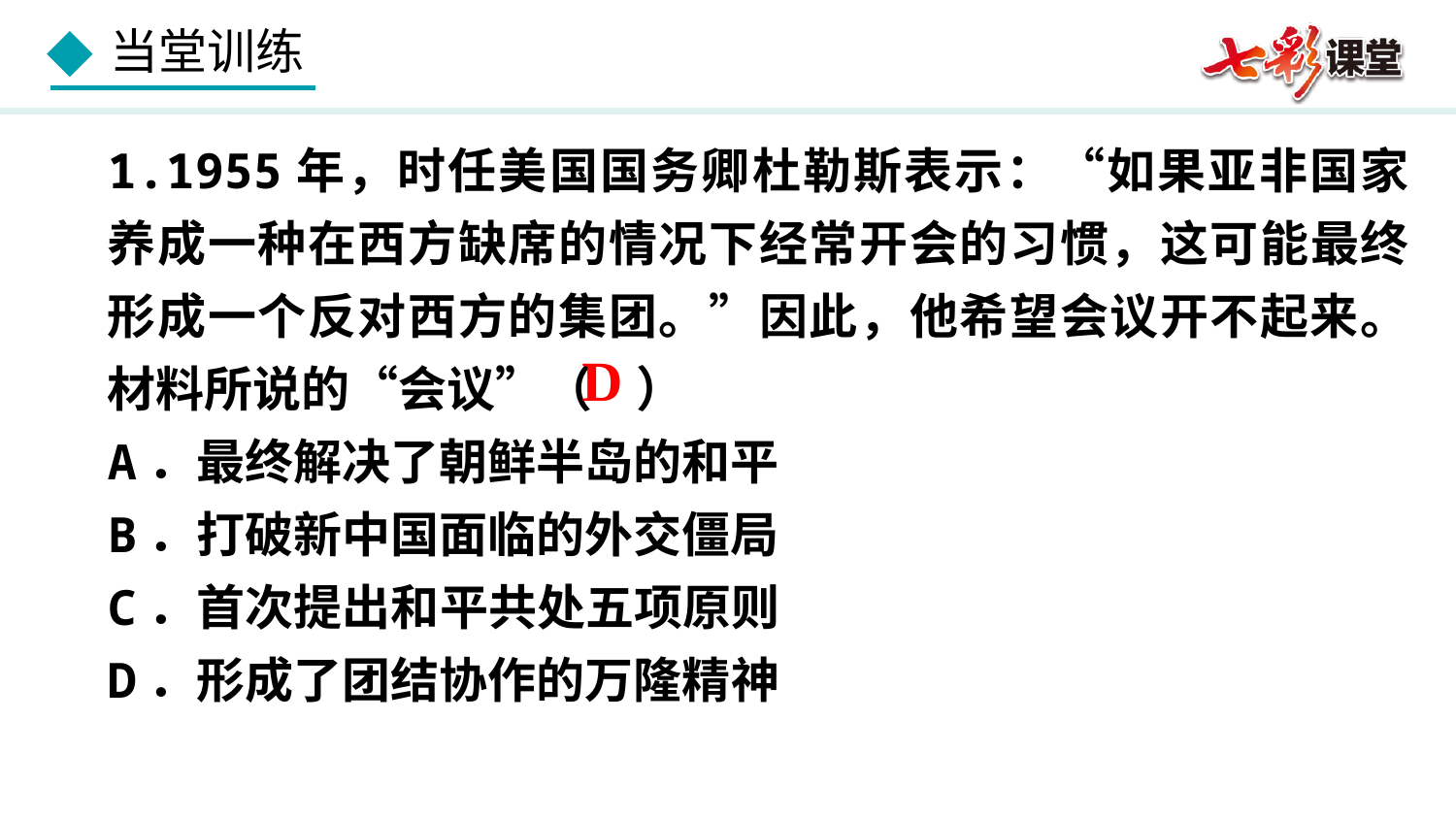

1.1955年，时任美国国务卿杜勒斯表示：“如果亚非国家养成一种在西方缺席的情况下经常开会的习惯，这可能最终形成一个反对西方的集团。”因此，他希望会议开不起来。材料所说的“会议”（    ）
A．最终解决了朝鲜半岛的和平
B．打破新中国面临的外交僵局
C．首次提出和平共处五项原则
D．形成了团结协作的万隆精神
D